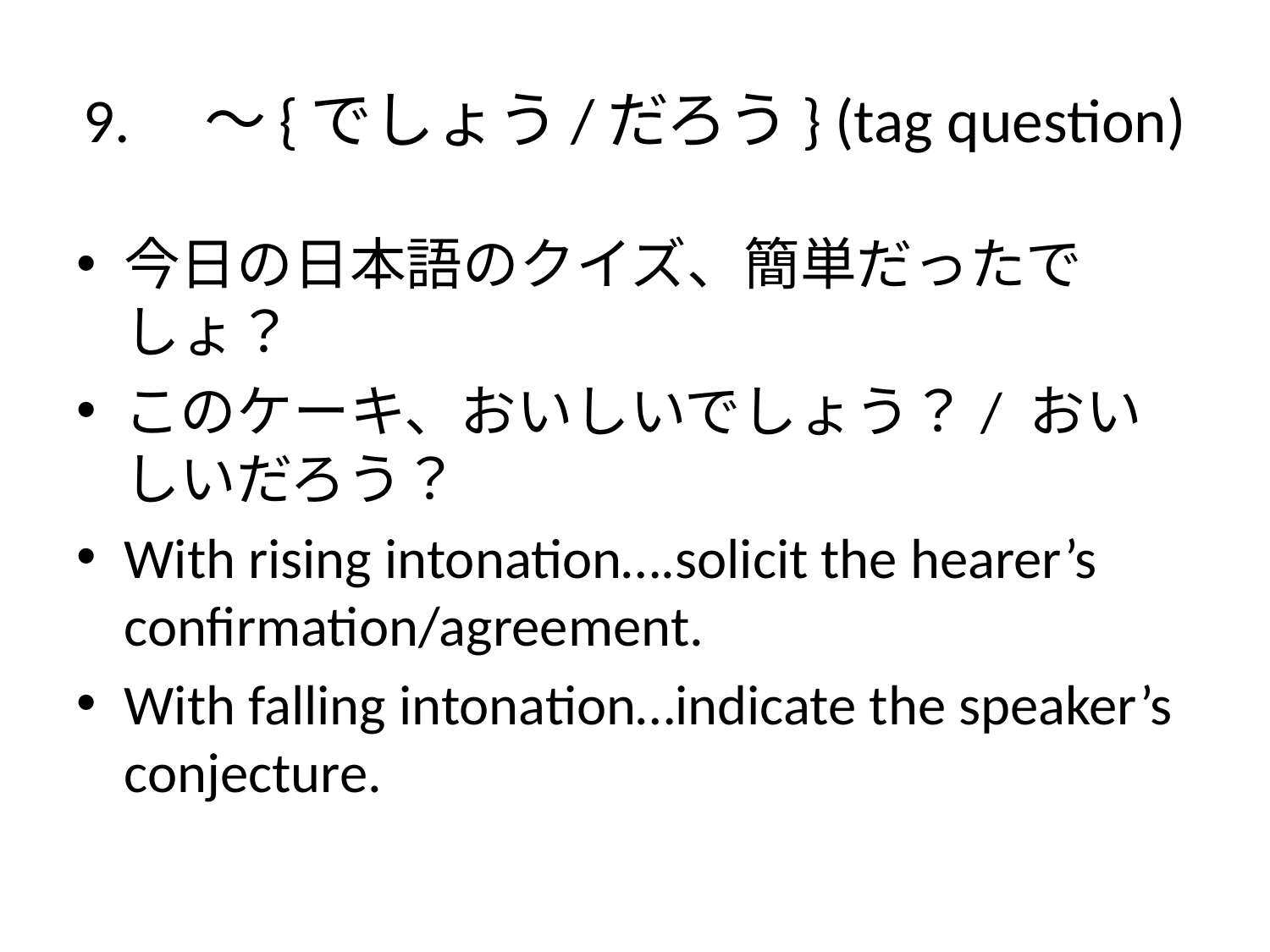

# 9.　〜{でしょう/だろう} (tag question)
今日の日本語のクイズ、簡単だったでしょ？
このケーキ、おいしいでしょう？/ おいしいだろう？
With rising intonation….solicit the hearer’s confirmation/agreement.
With falling intonation…indicate the speaker’s conjecture.